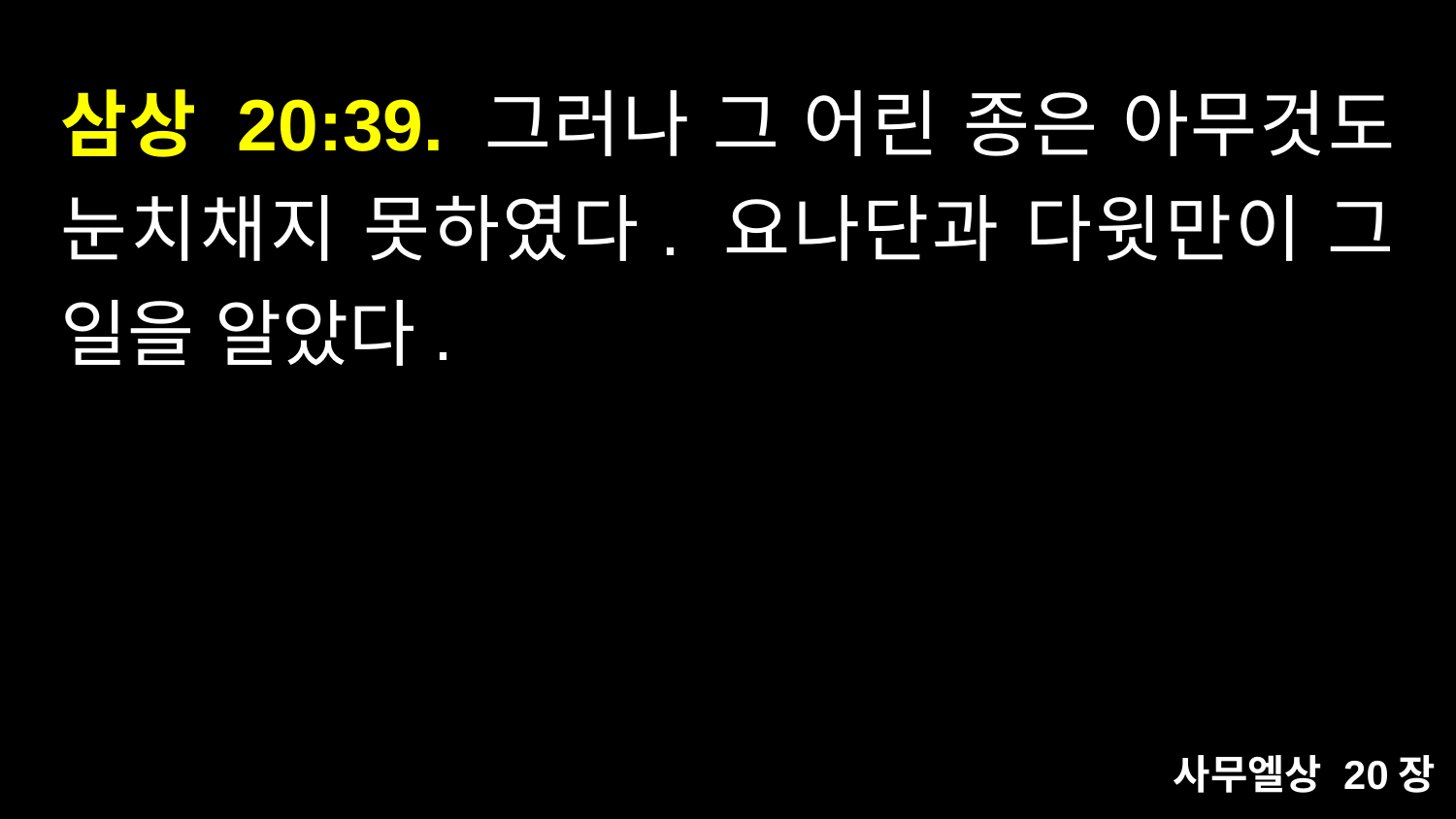

# 삼상 20:39. 그러나 그 어린 종은 아무것도 눈치채지 못하였다. 요나단과 다윗만이 그 일을 알았다.
사무엘상 20장